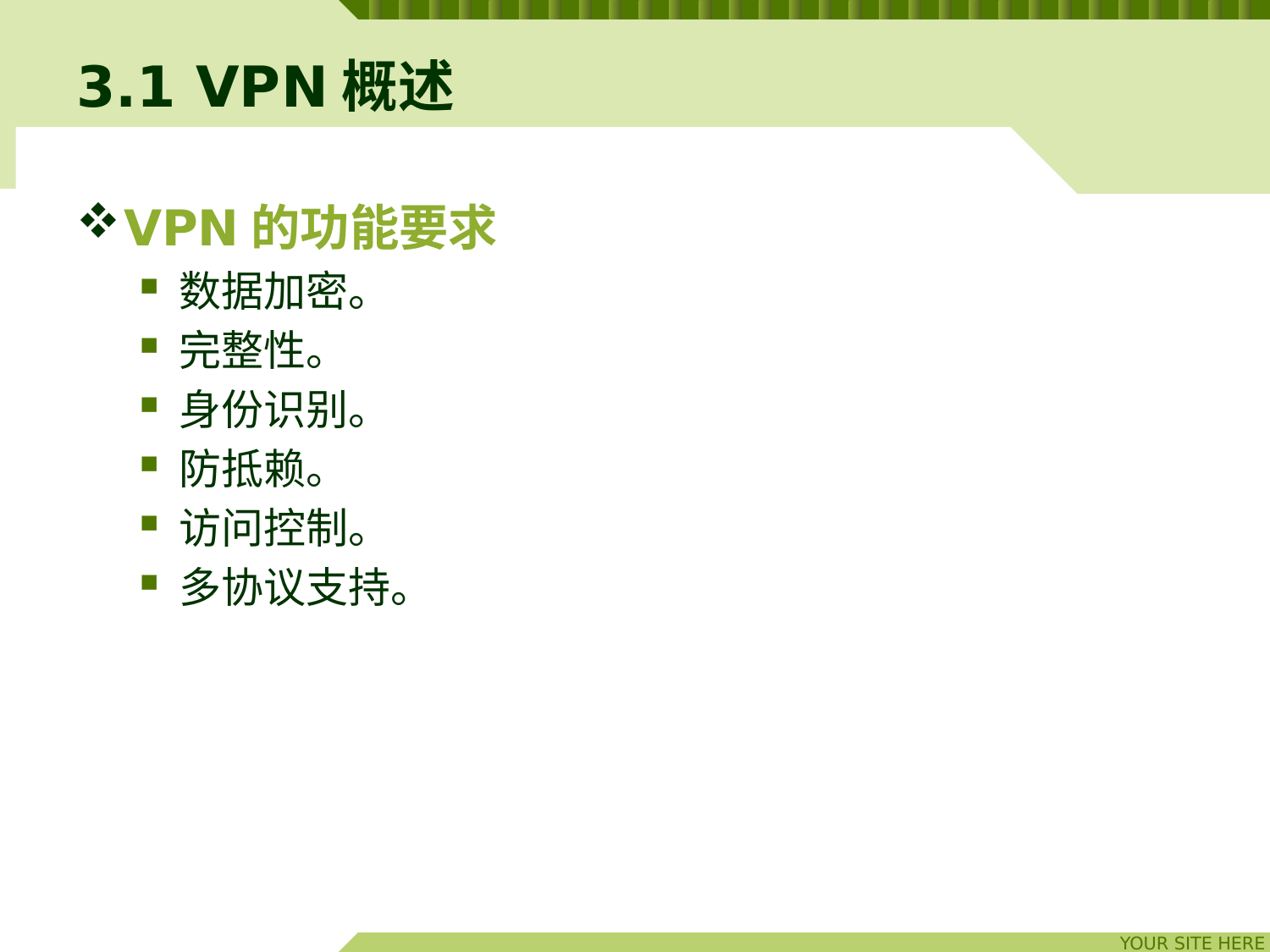

# 3.1 VPN概述
VPN的功能要求
数据加密。
完整性。
身份识别。
防抵赖。
访问控制。
多协议支持。